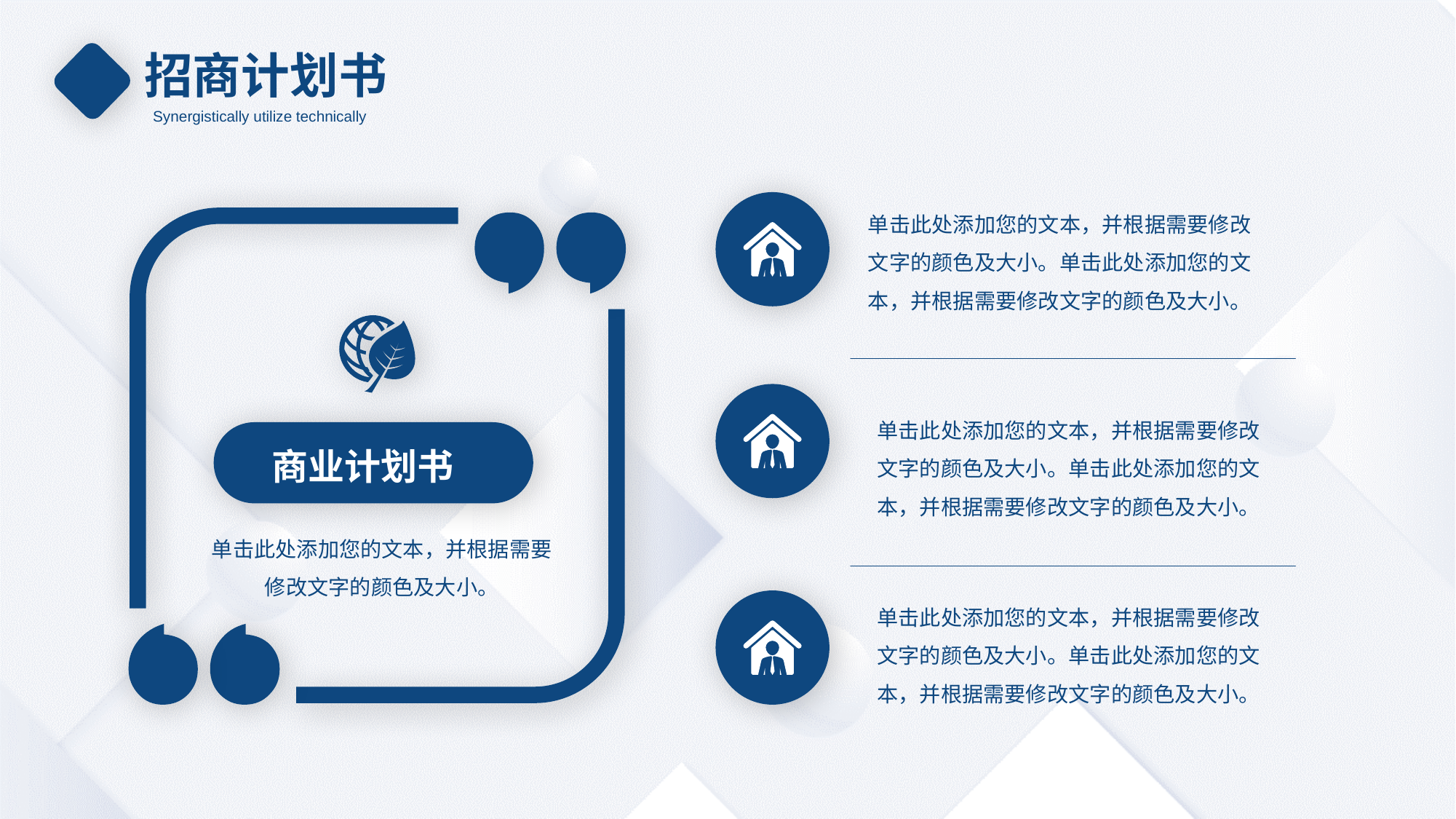

招商计划书

Synergistically utilize technically

单击此处添加您的文本，并根据需要修改文字的颜色及大小。单击此处添加您的文本，并根据需要修改文字的颜色及大小。

单击此处添加您的文本，并根据需要修改文字的颜色及大小。单击此处添加您的文本，并根据需要修改文字的颜色及大小。

商业计划书
单击此处添加您的文本，并根据需要修改文字的颜色及大小。
单击此处添加您的文本，并根据需要修改文字的颜色及大小。单击此处添加您的文本，并根据需要修改文字的颜色及大小。